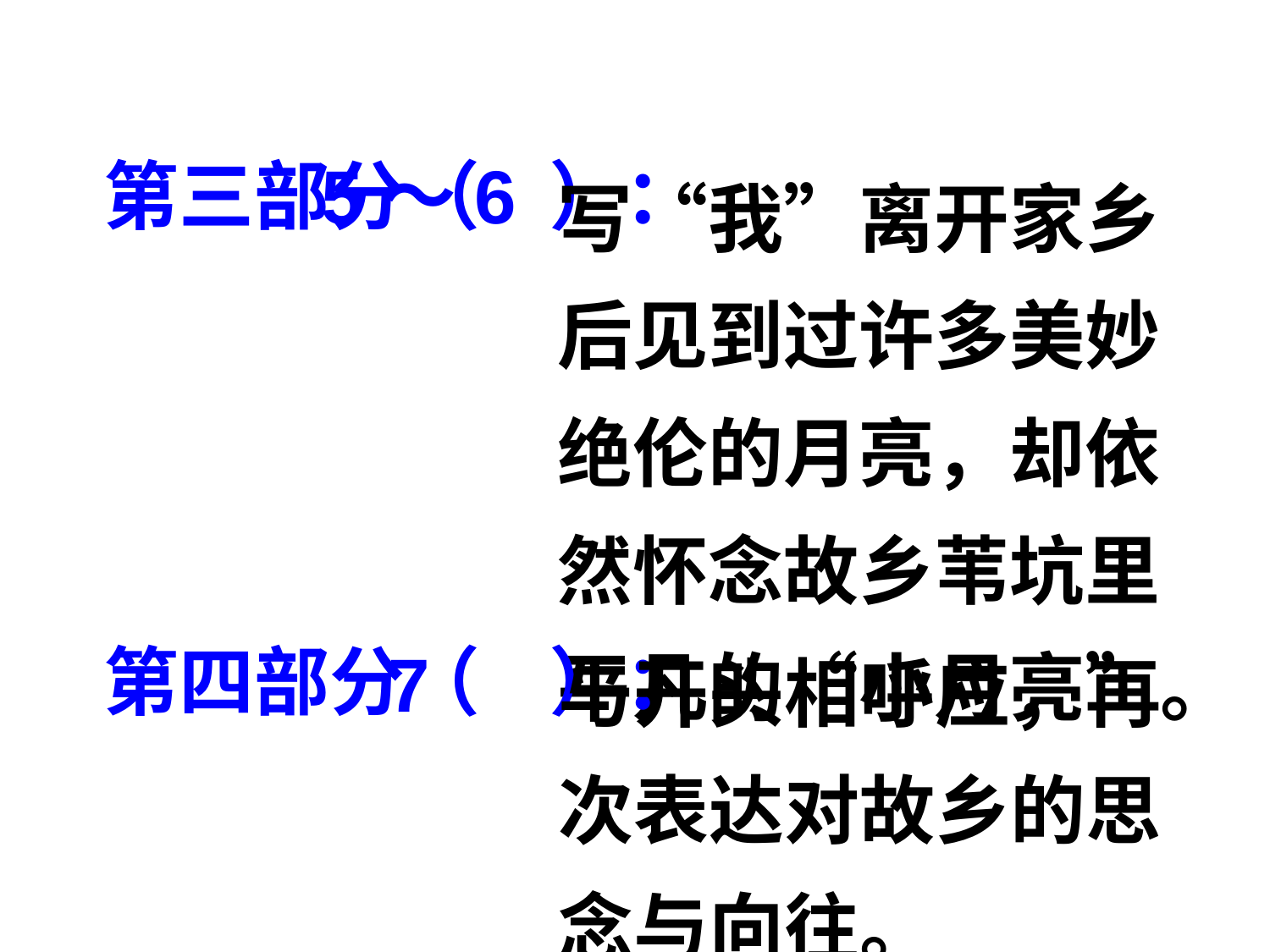

写“我”离开家乡后见到过许多美妙绝伦的月亮，却依然怀念故乡苇坑里平凡的“小月亮”。
第三部分（    ）：
5～6
与开头相呼应，再次表达对故乡的思念与向往。
第四部分（    ）：
7